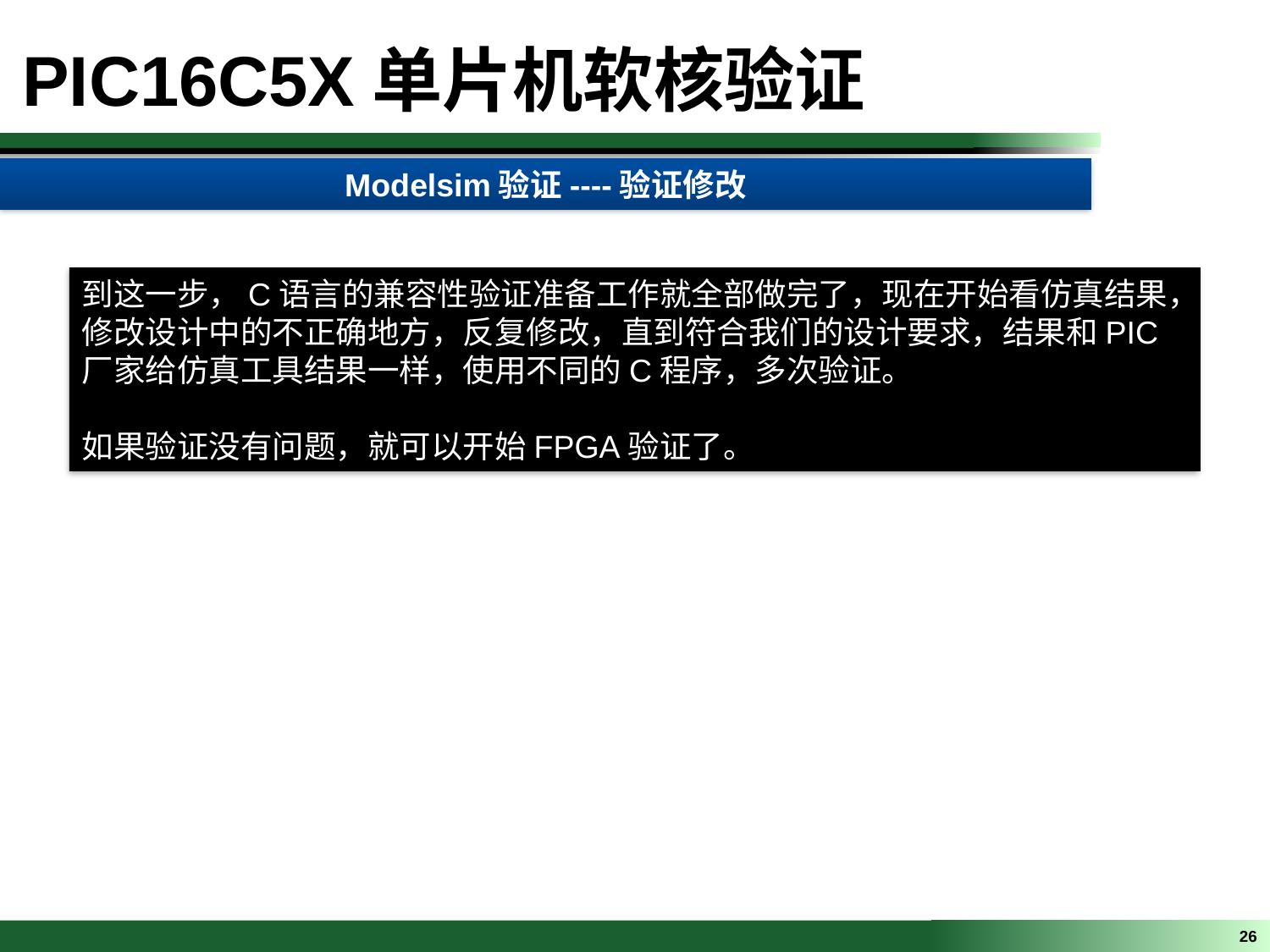

PIC16C5X单片机软核验证
Modelsim验证----验证修改
到这一步，C语言的兼容性验证准备工作就全部做完了，现在开始看仿真结果，修改设计中的不正确地方，反复修改，直到符合我们的设计要求，结果和PIC厂家给仿真工具结果一样，使用不同的C程序，多次验证。

如果验证没有问题，就可以开始FPGA验证了。
26